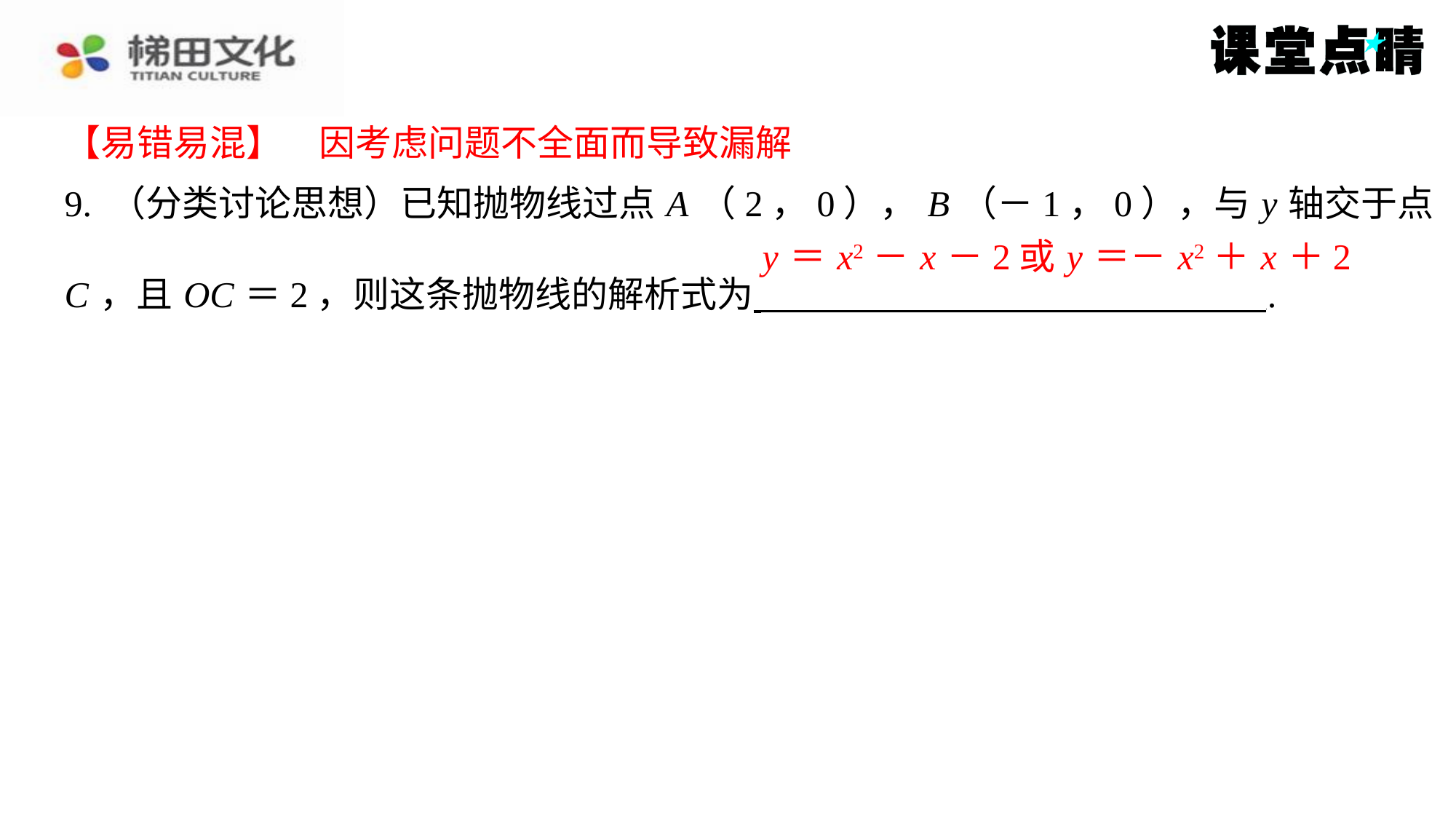

【易错易混】　因考虑问题不全面而导致漏解
【易错易混】　因考虑问题不全面而导致漏解
9. （分类讨论思想）已知抛物线过点 A （2，0）， B （－1，0），与 y 轴交于点
C ，且 OC ＝2，则这条抛物线的解析式为                                                                             ⁠.
y ＝ x2－ x －2或 y ＝－ x2＋ x ＋2